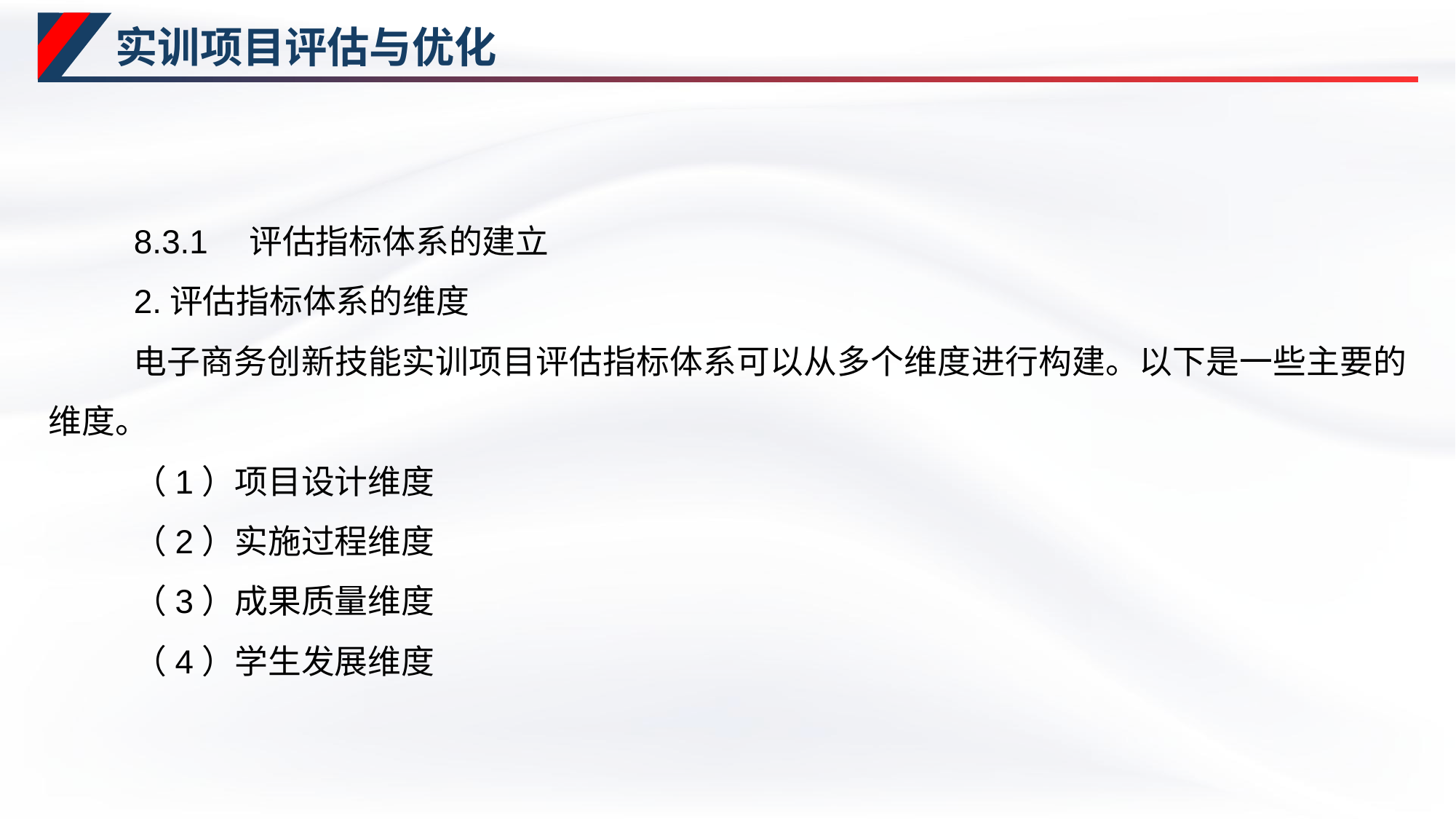

# 实训项目评估与优化
8.3.1　评估指标体系的建立
2.评估指标体系的维度
电子商务创新技能实训项目评估指标体系可以从多个维度进行构建。以下是一些主要的维度。
（1）项目设计维度
（2）实施过程维度
（3）成果质量维度
（4）学生发展维度